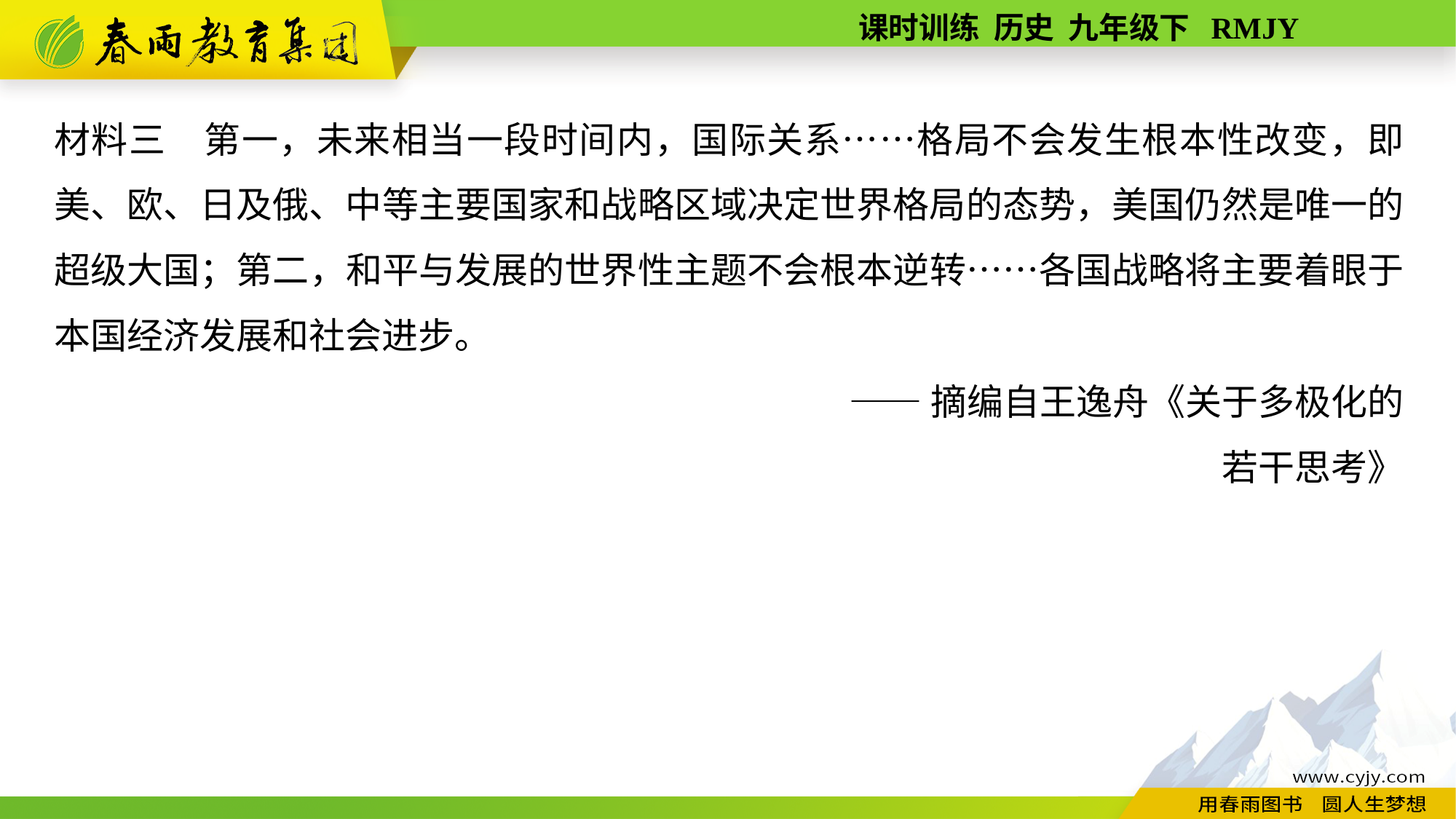

材料三　第一，未来相当一段时间内，国际关系……格局不会发生根本性改变，即美、欧、日及俄、中等主要国家和战略区域决定世界格局的态势，美国仍然是唯一的超级大国；第二，和平与发展的世界性主题不会根本逆转……各国战略将主要着眼于本国经济发展和社会进步。
——摘编自王逸舟《关于多极化的
若干思考》